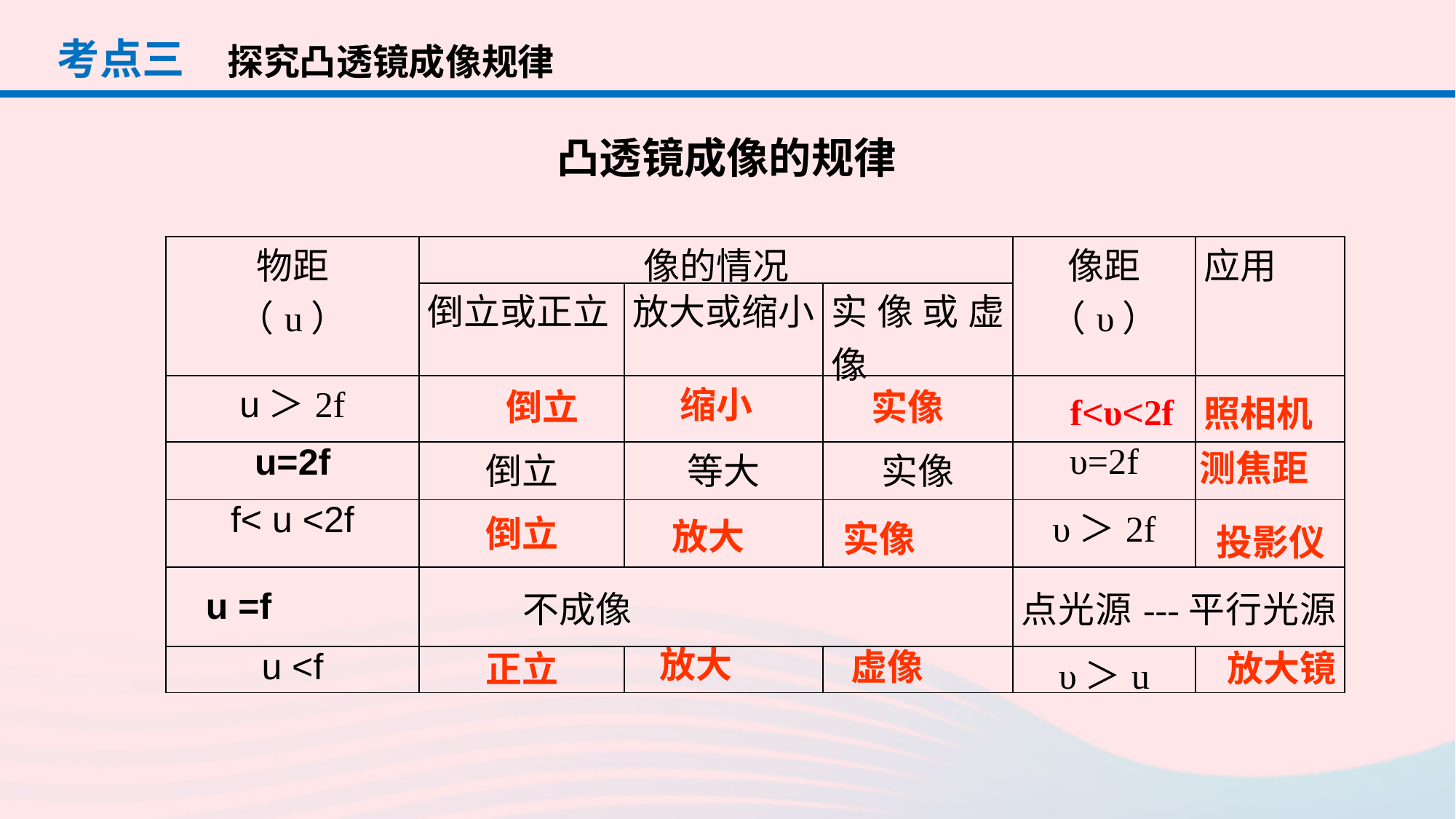

考点三
探究凸透镜成像规律
凸透镜成像的规律
| 物距 （u） | 像的情况 |  |  | 像距 （υ） | 应用 |
| --- | --- | --- | --- | --- | --- |
|  | 倒立或正立 | 放大或缩小 | 实像或虚像 |  |  |
| u＞2f |  |  |  |  |  |
| u=2f | 倒立 | 等大 | 实像 | υ=2f |  |
| f< u <2f |  |  |  | υ＞2f |  |
| u =f | 不成像 |  |  | 点光源---平行光源 |  |
| u <f |  |  |  | υ＞u |  |
缩小
倒立
实像
f<υ<2f
照相机
测焦距
倒立
放大
实像
投影仪
放大
虚像
放大镜
正立